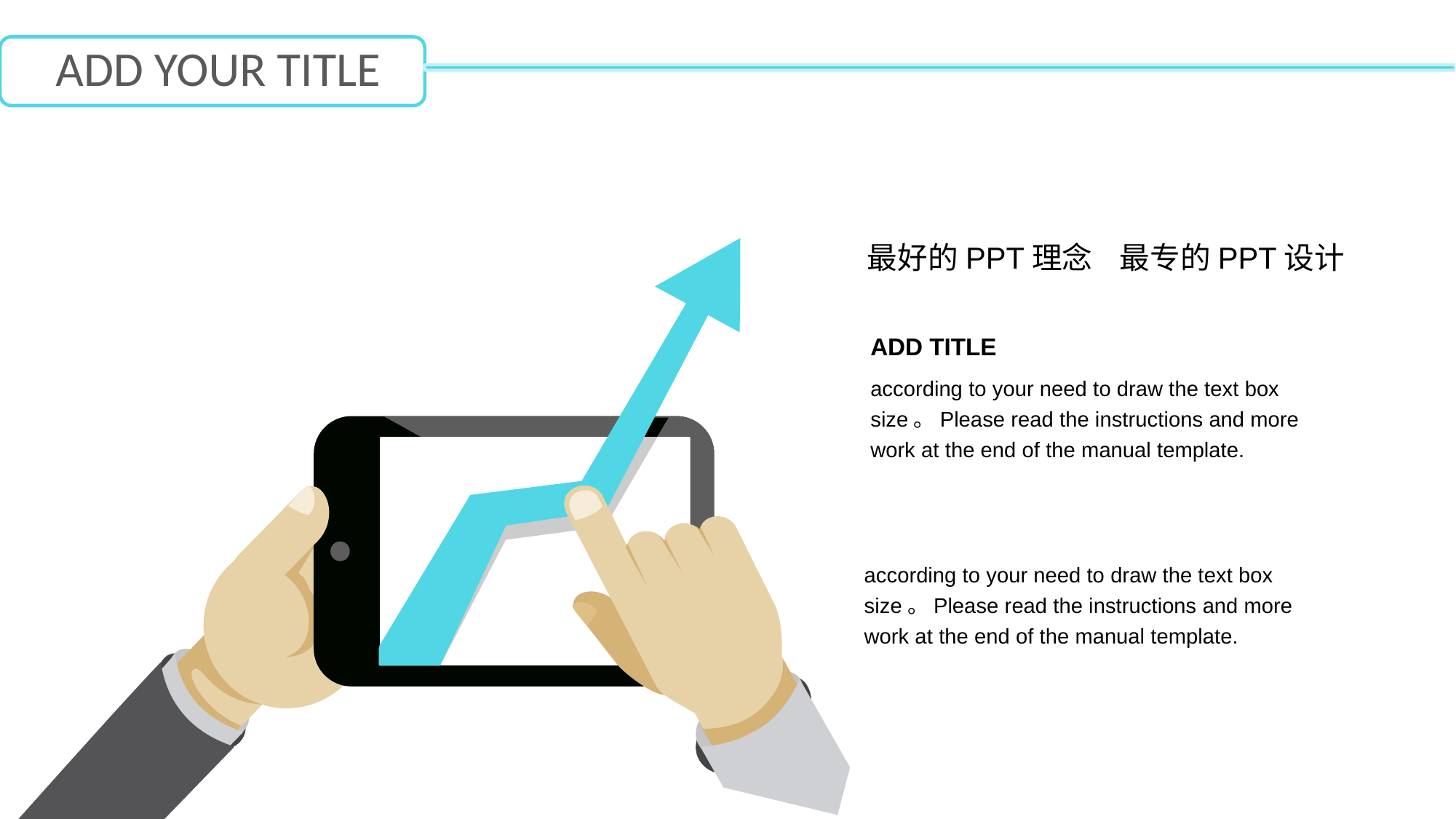

ADD YOUR TITLE

最好的PPT理念    最专的PPT设计

ADD TITLE
according to your need to draw the text box size。Please read the instructions and more work at the end of the manual template.

according to your need to draw the text box size。Please read the instructions and more work at the end of the manual template.

z